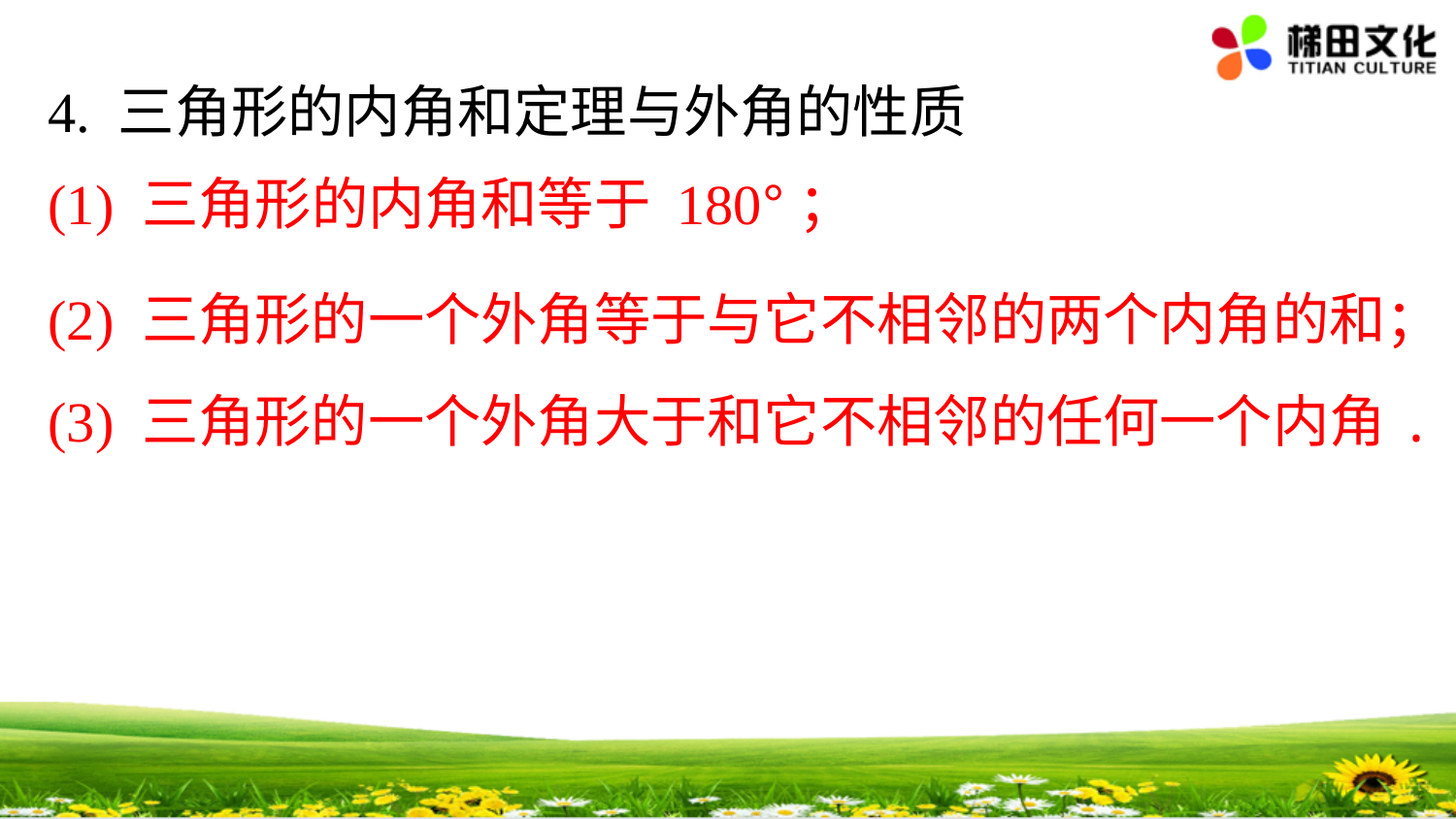

4. 三角形的内角和定理与外角的性质
(1) 三角形的内角和等于 180°；
(2) 三角形的一个外角等于与它不相邻的两个内角的和；
(3) 三角形的一个外角大于和它不相邻的任何一个内角.